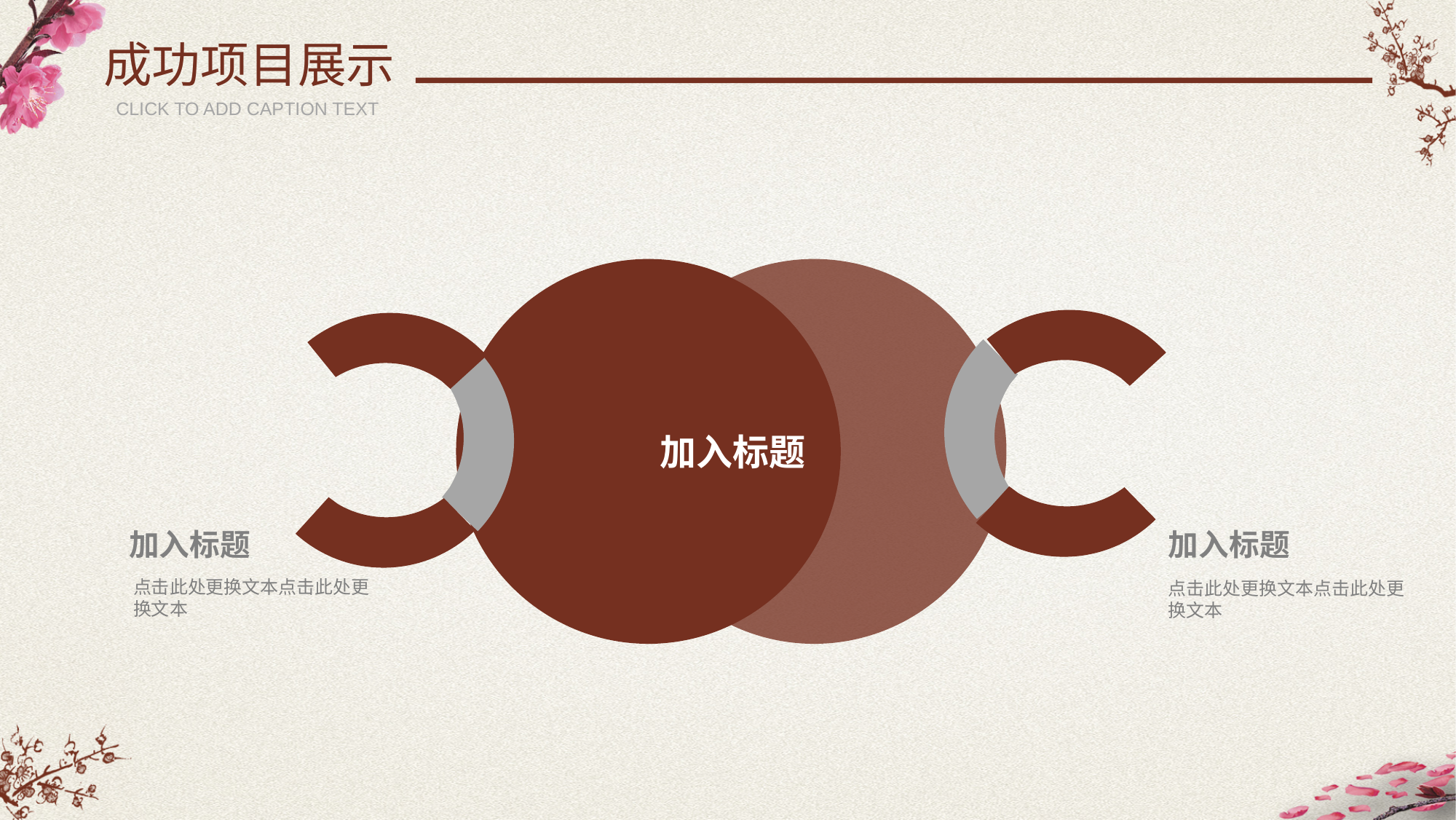

成功项目展示

CLICK TO ADD CAPTION TEXT

加入标题

加入标题
点击此处更换文本点击此处更换文本
加入标题
点击此处更换文本点击此处更换文本